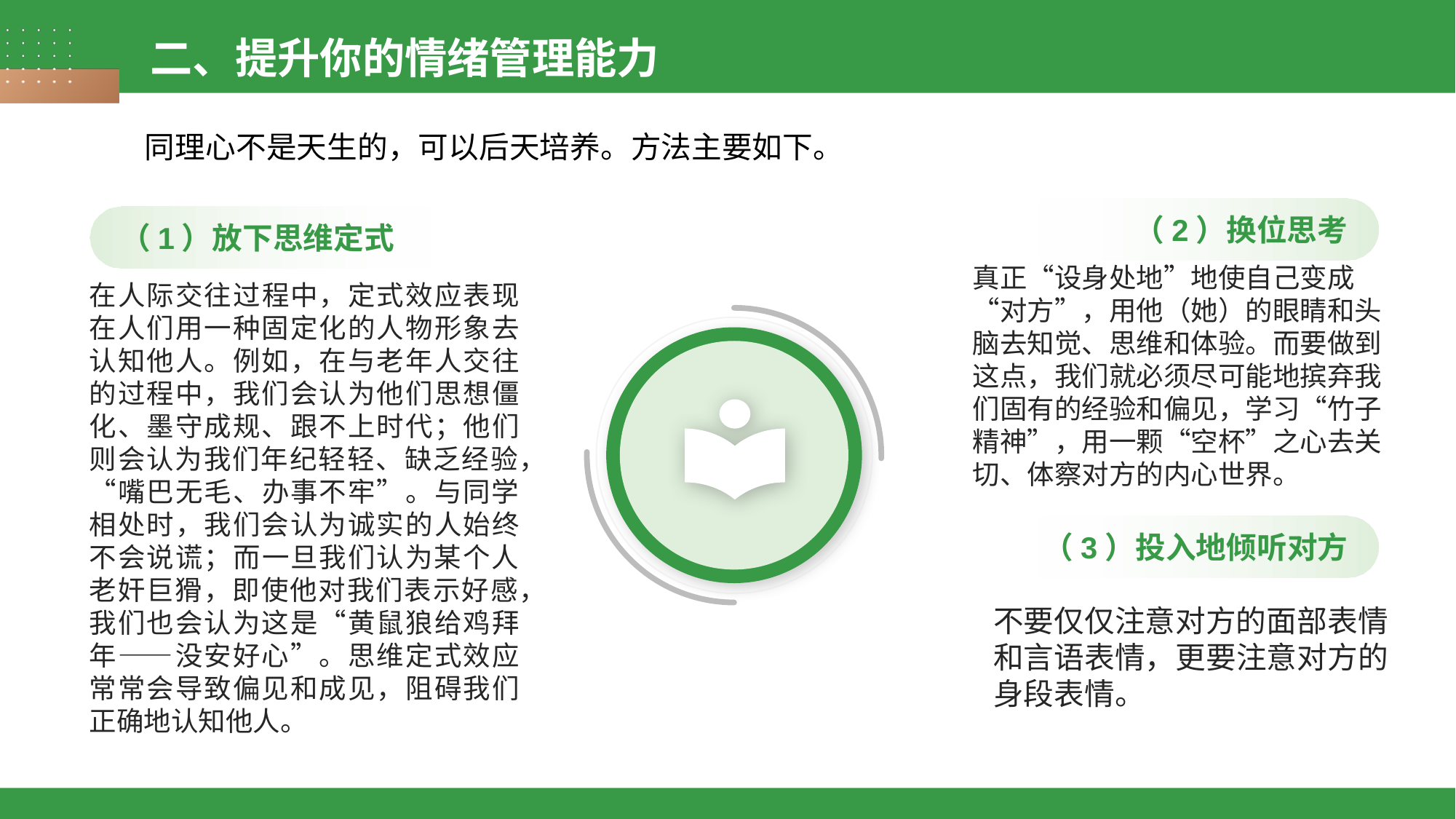

二、提升你的情绪管理能力
同理心不是天生的，可以后天培养。方法主要如下。
（2）换位思考
（1）放下思维定式

真正“设身处地”地使自己变成“对方”，用他（她）的眼睛和头脑去知觉、思维和体验。而要做到这点，我们就必须尽可能地摈弃我们固有的经验和偏见，学习“竹子精神”，用一颗“空杯”之心去关切、体察对方的内心世界。
在人际交往过程中，定式效应表现在人们用一种固定化的人物形象去认知他人。例如，在与老年人交往的过程中，我们会认为他们思想僵化、墨守成规、跟不上时代；他们则会认为我们年纪轻轻、缺乏经验，“嘴巴无毛、办事不牢”。与同学相处时，我们会认为诚实的人始终不会说谎；而一旦我们认为某个人老奸巨猾，即使他对我们表示好感，我们也会认为这是“黄鼠狼给鸡拜年——没安好心”。思维定式效应常常会导致偏见和成见，阻碍我们正确地认知他人。

（3）投入地倾听对方
不要仅仅注意对方的面部表情和言语表情，更要注意对方的身段表情。